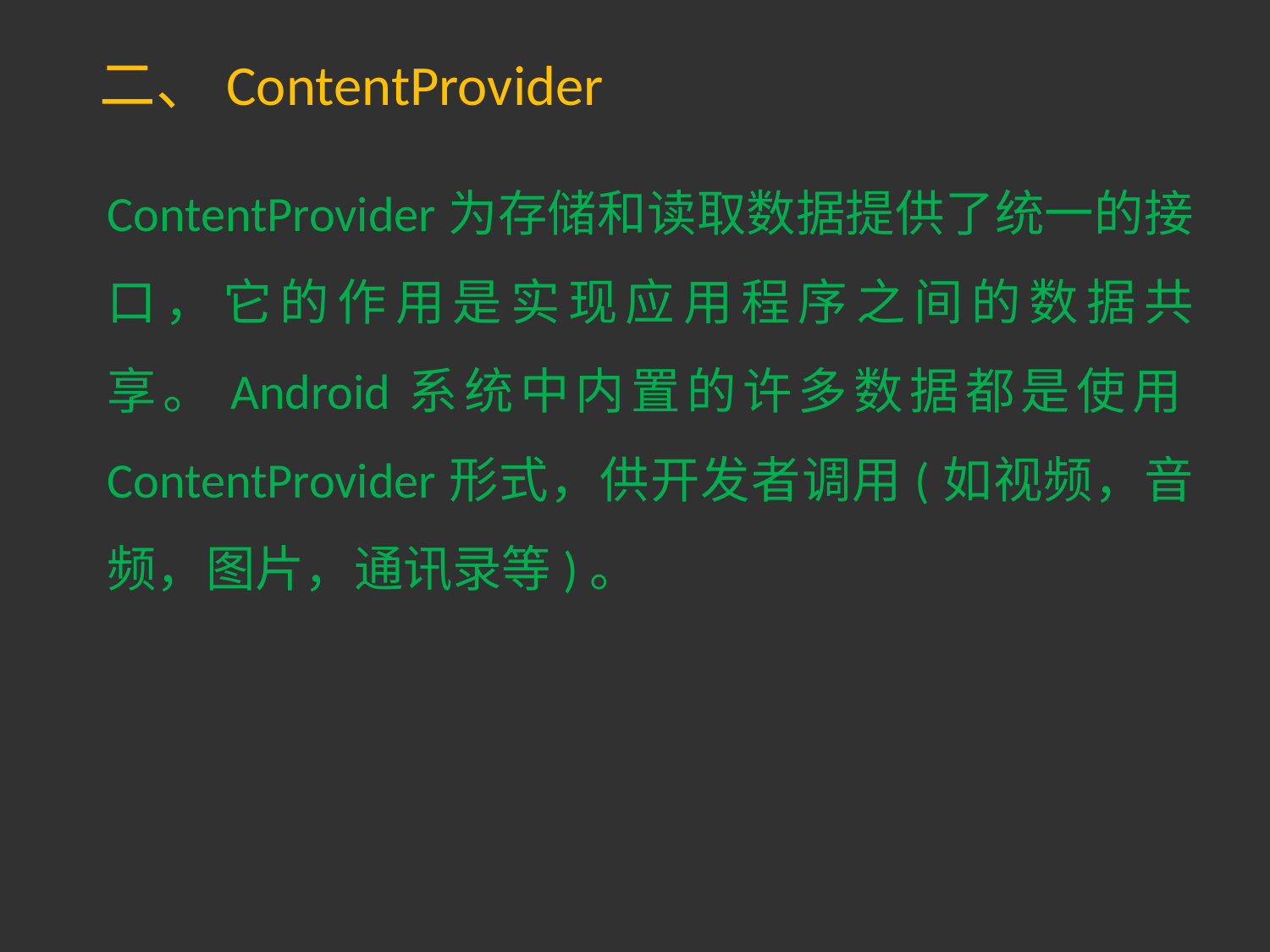

# 二、ContentProvider
ContentProvider为存储和读取数据提供了统一的接口，它的作用是实现应用程序之间的数据共享。Android系统中内置的许多数据都是使用ContentProvider形式，供开发者调用(如视频，音频，图片，通讯录等)。